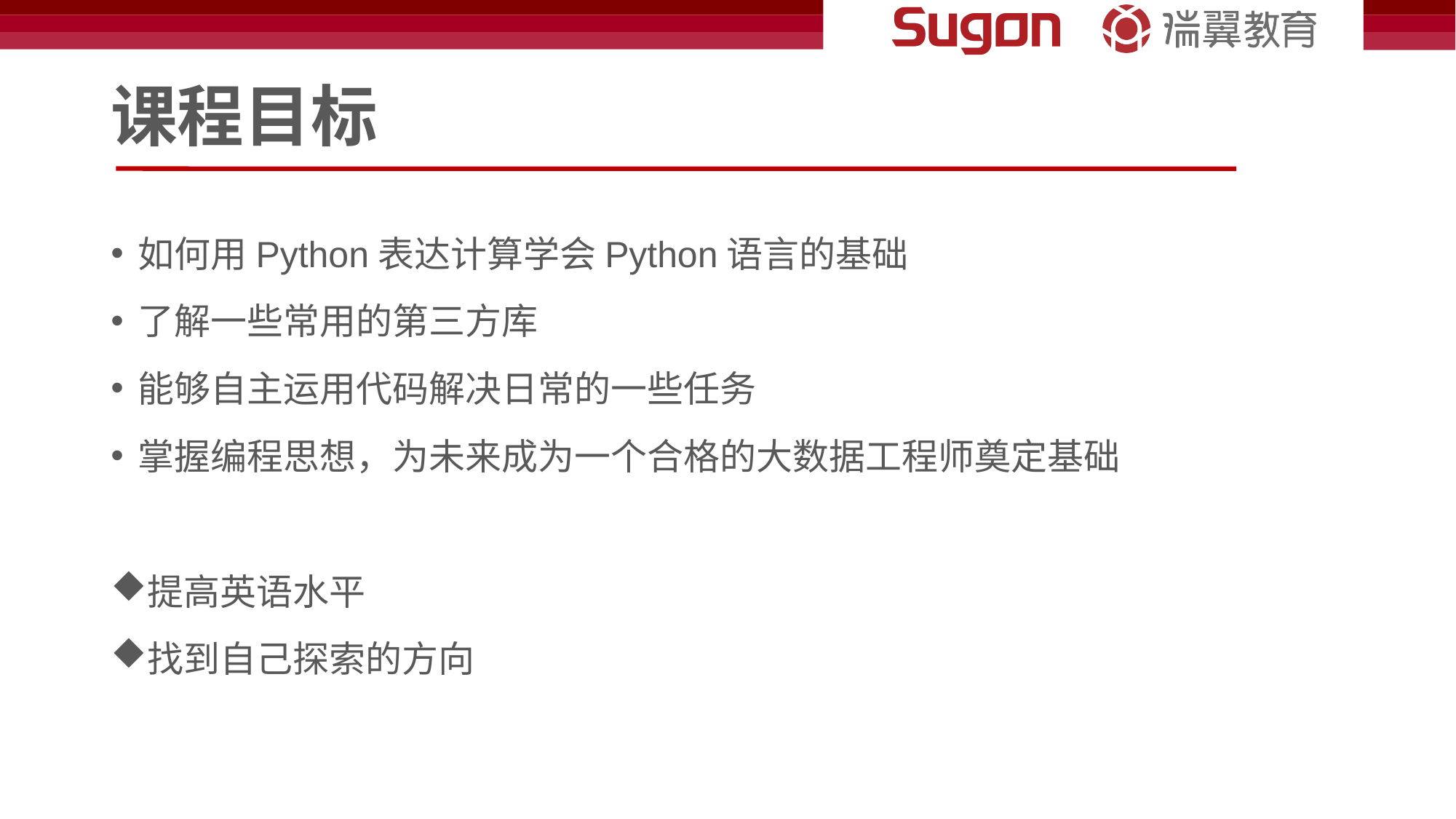

# 课程目标
如何用Python表达计算学会Python语言的基础
了解一些常用的第三方库
能够自主运用代码解决日常的一些任务
掌握编程思想，为未来成为一个合格的大数据工程师奠定基础

提高英语水平
找到自己探索的方向